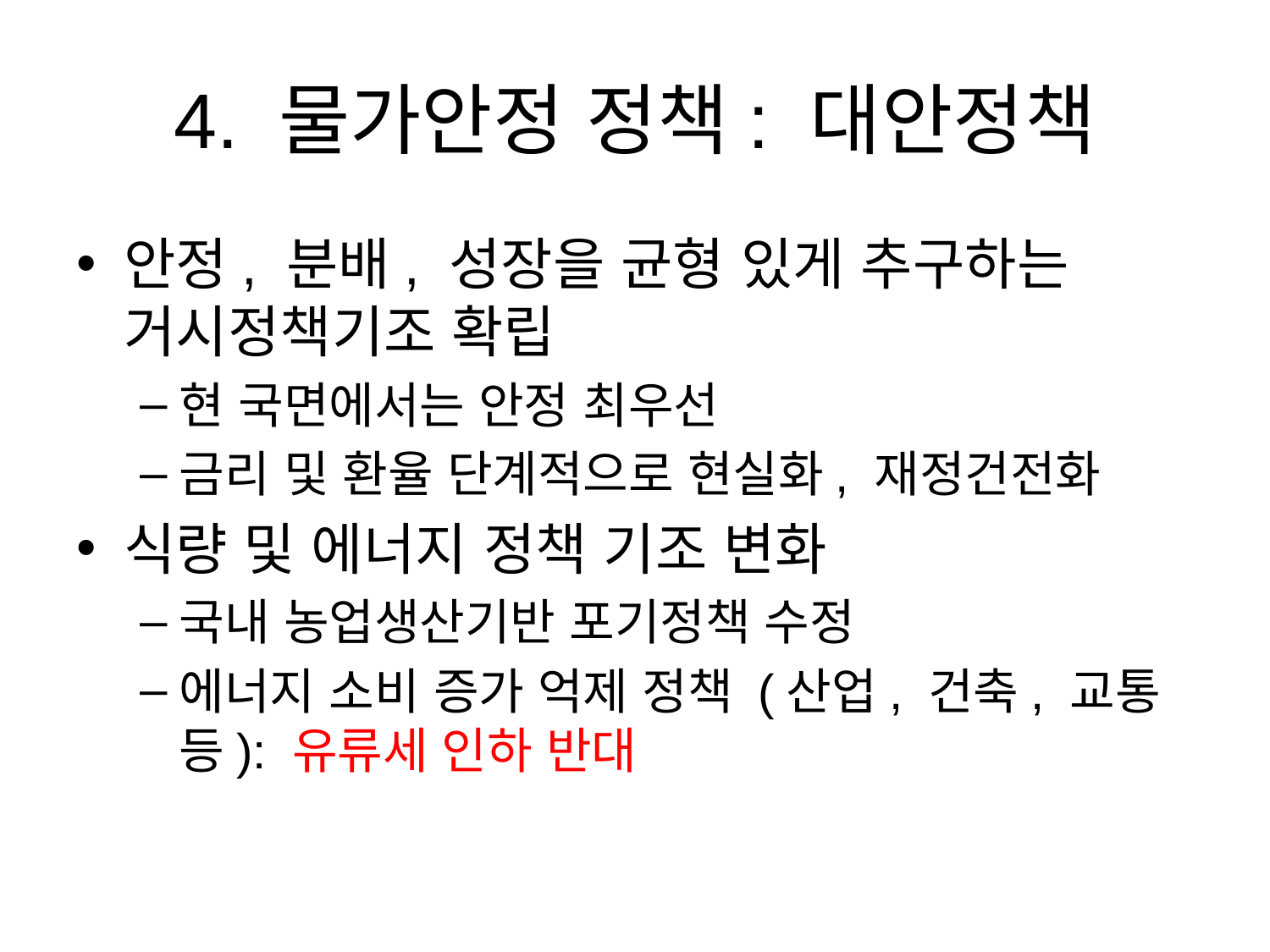

# 4. 물가안정 정책: 대안정책
안정, 분배, 성장을 균형 있게 추구하는 거시정책기조 확립
현 국면에서는 안정 최우선
금리 및 환율 단계적으로 현실화, 재정건전화
식량 및 에너지 정책 기조 변화
국내 농업생산기반 포기정책 수정
에너지 소비 증가 억제 정책 (산업, 건축, 교통 등): 유류세 인하 반대